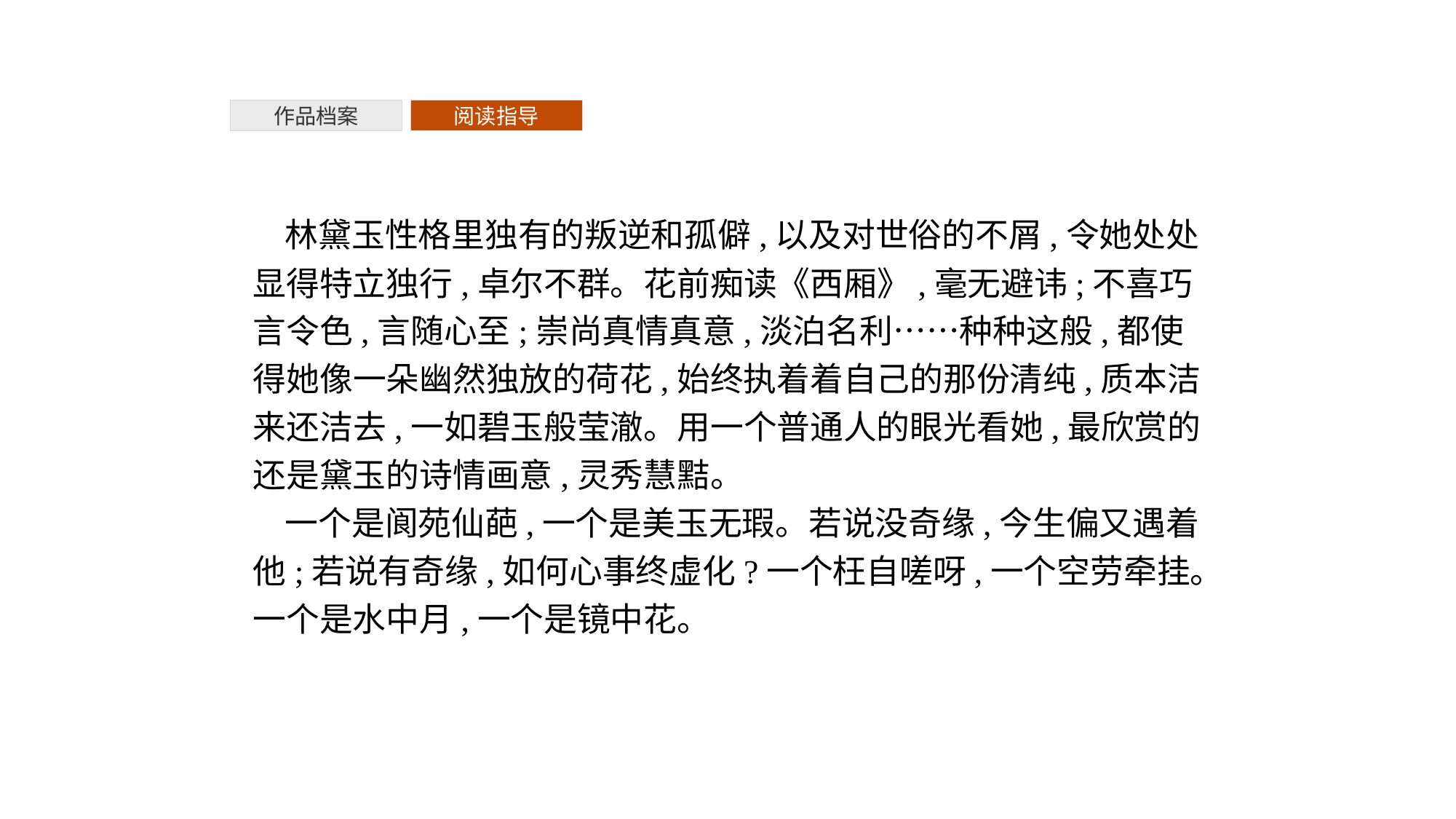

作品档案
阅读指导
林黛玉性格里独有的叛逆和孤僻,以及对世俗的不屑,令她处处显得特立独行,卓尔不群。花前痴读《西厢》,毫无避讳;不喜巧言令色,言随心至;崇尚真情真意,淡泊名利……种种这般,都使得她像一朵幽然独放的荷花,始终执着着自己的那份清纯,质本洁来还洁去,一如碧玉般莹澈。用一个普通人的眼光看她,最欣赏的还是黛玉的诗情画意,灵秀慧黠。
一个是阆苑仙葩,一个是美玉无瑕。若说没奇缘,今生偏又遇着他;若说有奇缘,如何心事终虚化?一个枉自嗟呀,一个空劳牵挂。一个是水中月,一个是镜中花。